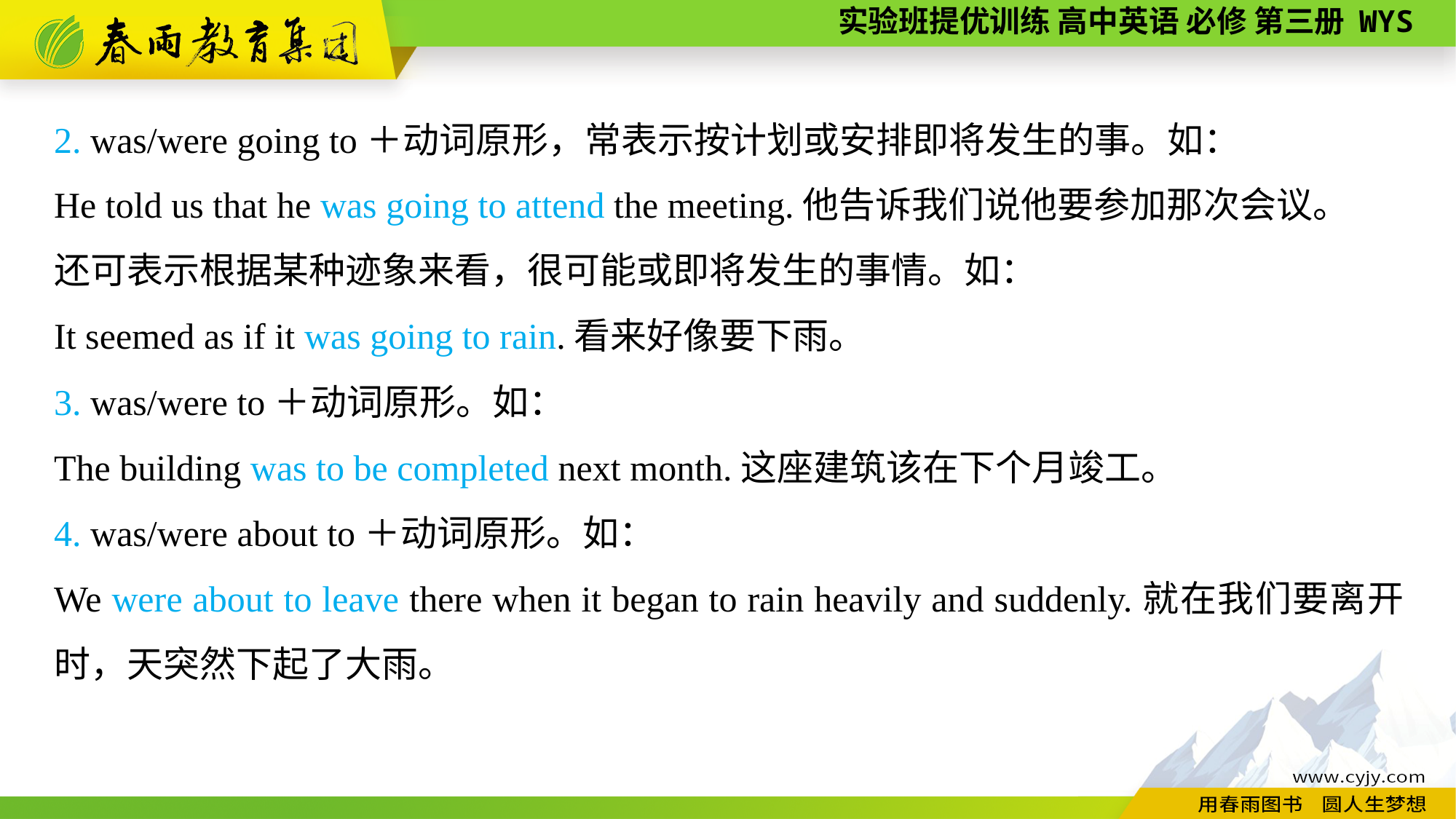

2. was/were going to＋动词原形，常表示按计划或安排即将发生的事。如：
He told us that he was going to attend the meeting.他告诉我们说他要参加那次会议。
还可表示根据某种迹象来看，很可能或即将发生的事情。如：
It seemed as if it was going to rain.看来好像要下雨。
3. was/were to＋动词原形。如：
The building was to be completed next month.这座建筑该在下个月竣工。
4. was/were about to＋动词原形。如：
We were about to leave there when it began to rain heavily and suddenly.就在我们要离开时，天突然下起了大雨。